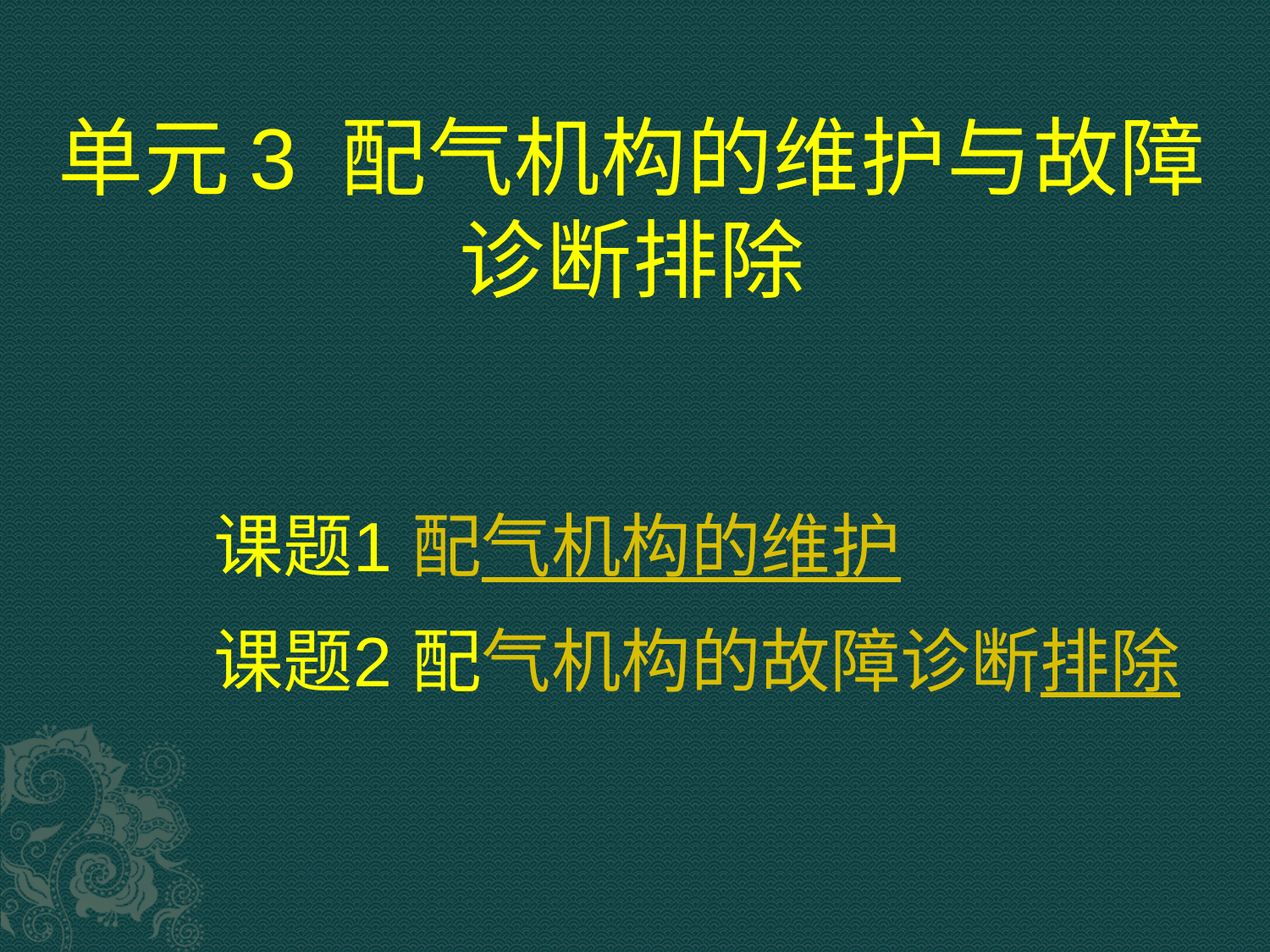

# 单元3 配气机构的维护与故障诊断排除
       课题1 配气机构的维护
       课题2 配气机构的故障诊断排除